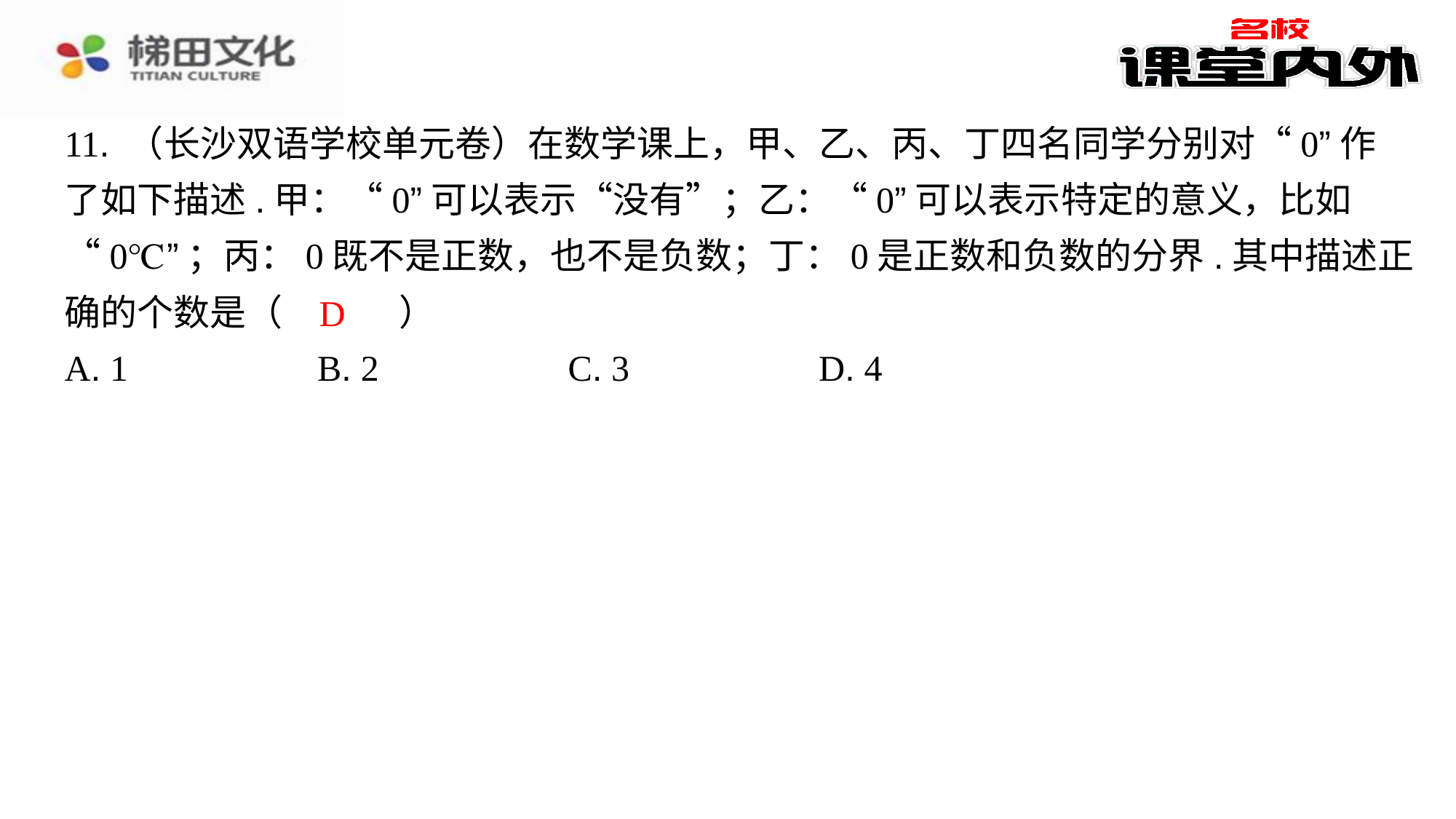

11. （长沙双语学校单元卷）在数学课上，甲、乙、丙、丁四名同学分别对“0”作
了如下描述.甲：“0”可以表示“没有”；乙：“0”可以表示特定的意义，比如
“0℃”；丙：0既不是正数，也不是负数；丁：0是正数和负数的分界.其中描述正
确的个数是（　D　）
D
| A. 1 | B. 2 | C. 3 | D. 4 |
| --- | --- | --- | --- |